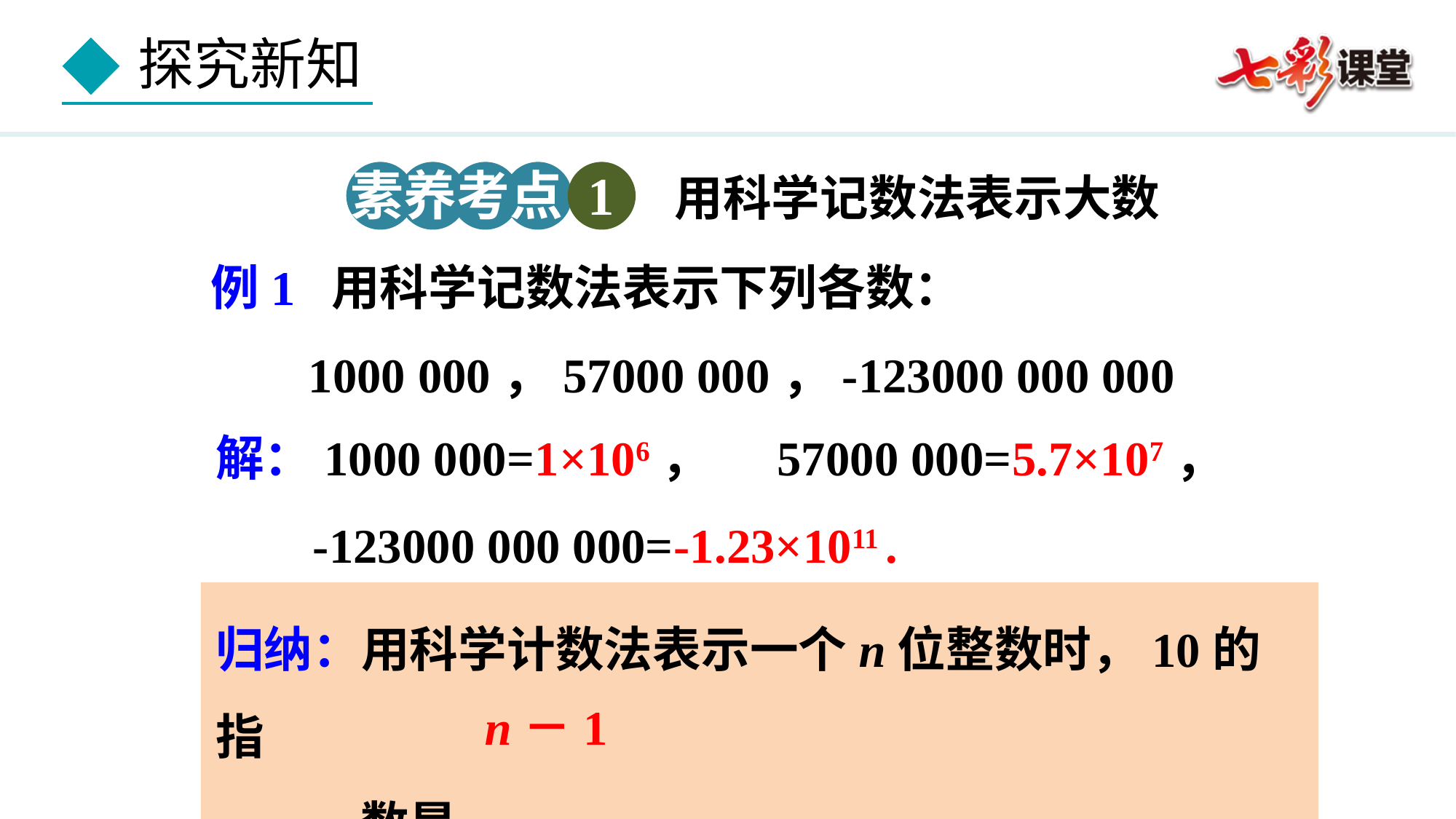

素养考点 1

用科学记数法表示大数
例1  用科学记数法表示下列各数：
        1000 000，57000 000，-123000 000 000
解：1000 000=1×106，     57000 000=5.7×107，
        -123000 000 000=-1.23×1011 .
归纳：用科学计数法表示一个n位整数时，10的指
            数是______．
n－1